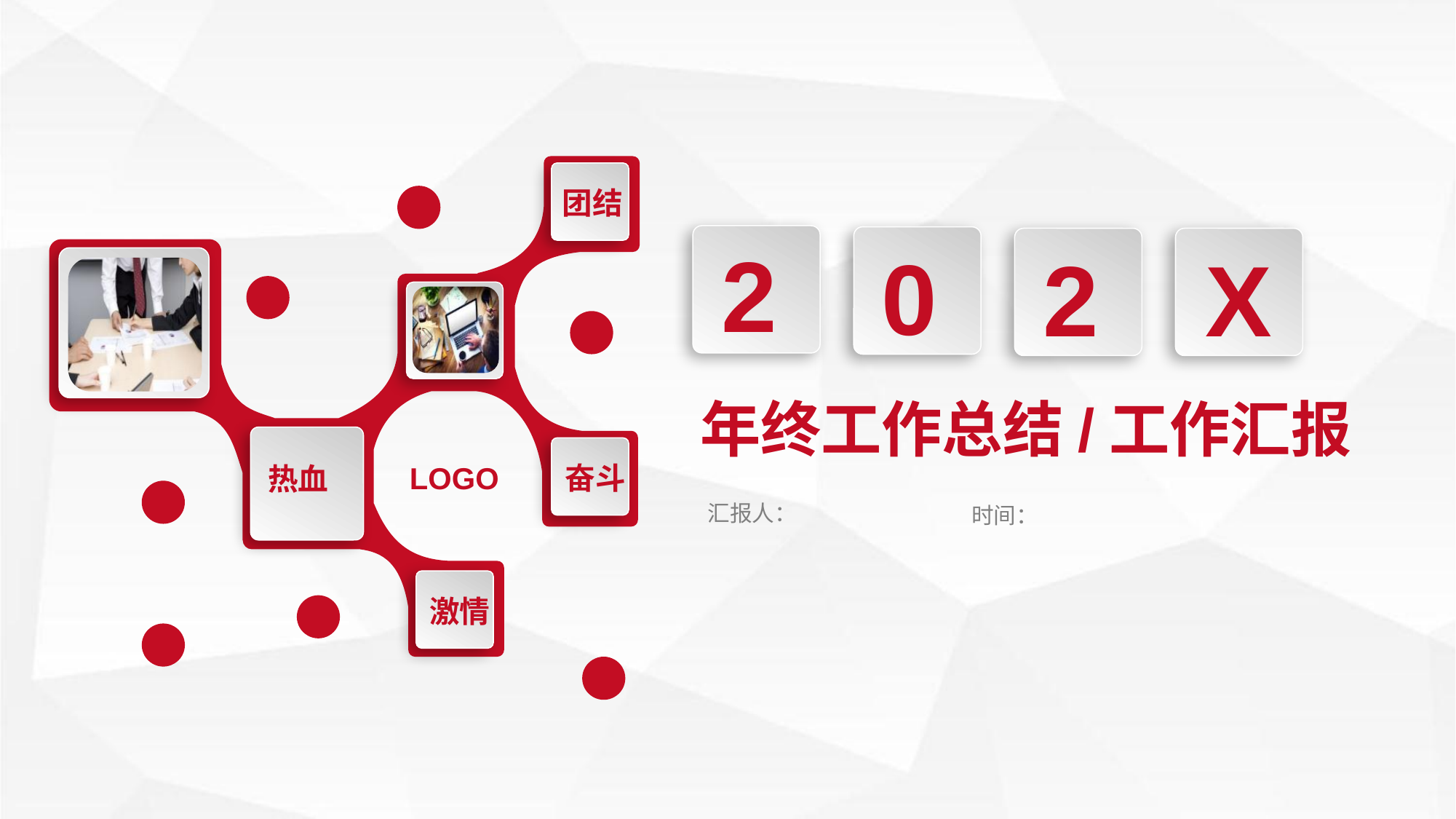

团结

2

0

2

X

年终工作总结/工作汇报

热血

奋斗
LOGO

汇报人：
时间：

激情